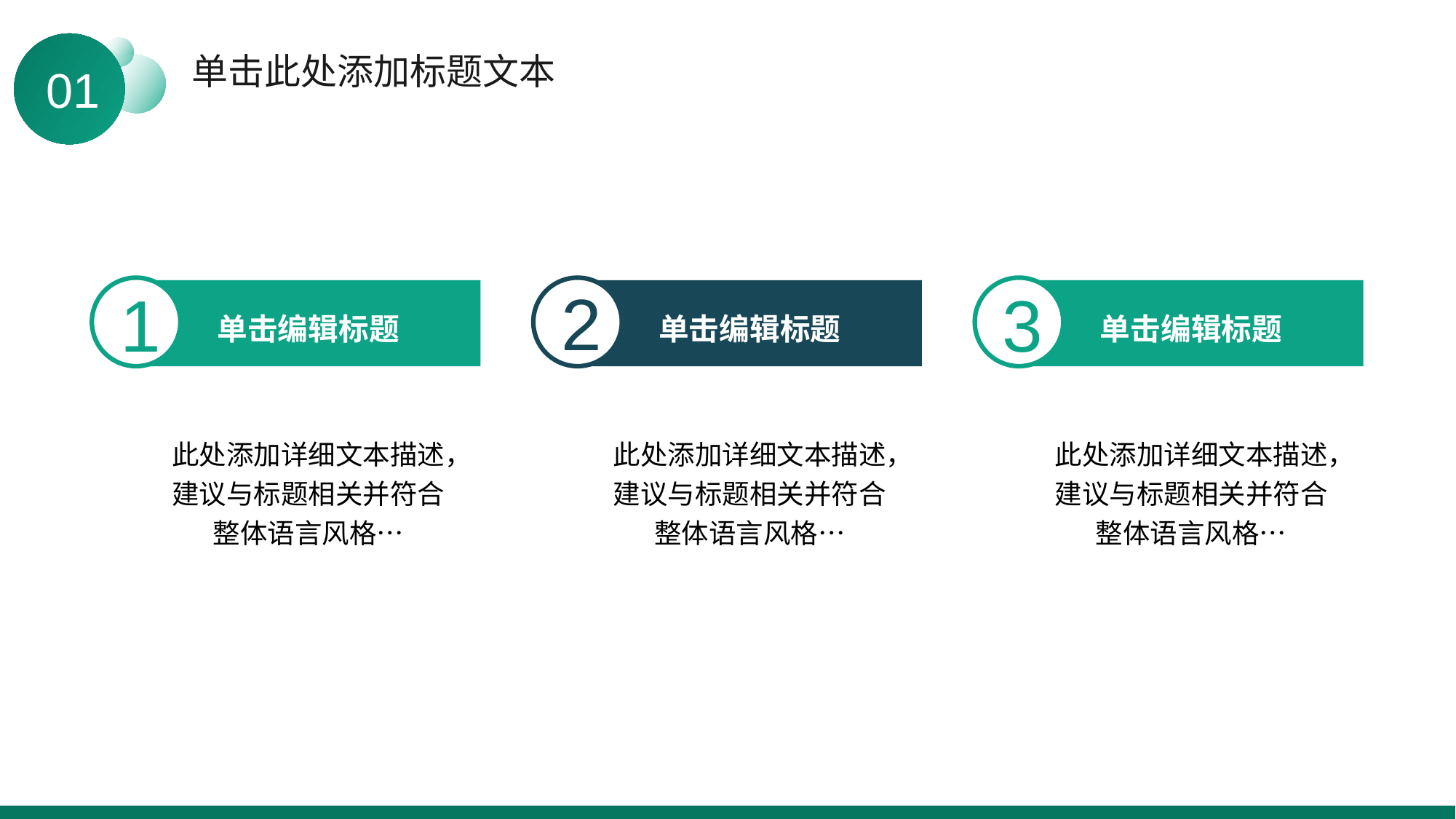

单击此处添加标题文本
01
2
1
3

单击编辑标题
单击编辑标题
单击编辑标题
此处添加详细文本描述，建议与标题相关并符合整体语言风格…
此处添加详细文本描述，建议与标题相关并符合整体语言风格…
此处添加详细文本描述，建议与标题相关并符合整体语言风格…